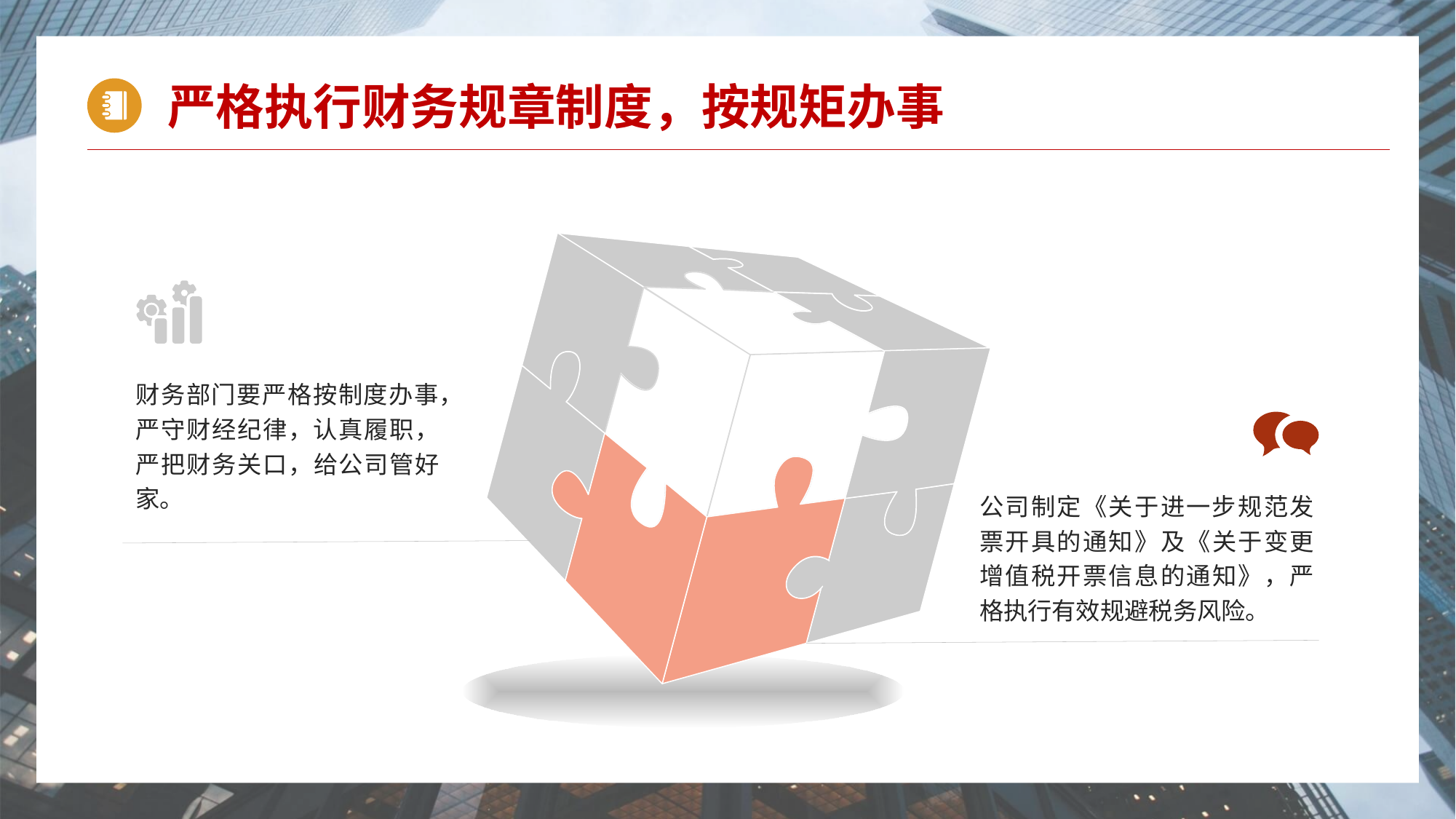

严格执行财务规章制度，按规矩办事

财务部门要严格按制度办事，严守财经纪律，认真履职，严把财务关口，给公司管好家。
公司制定《关于进一步规范发票开具的通知》及《关于变更增值税开票信息的通知》，严格执行有效规避税务风险。